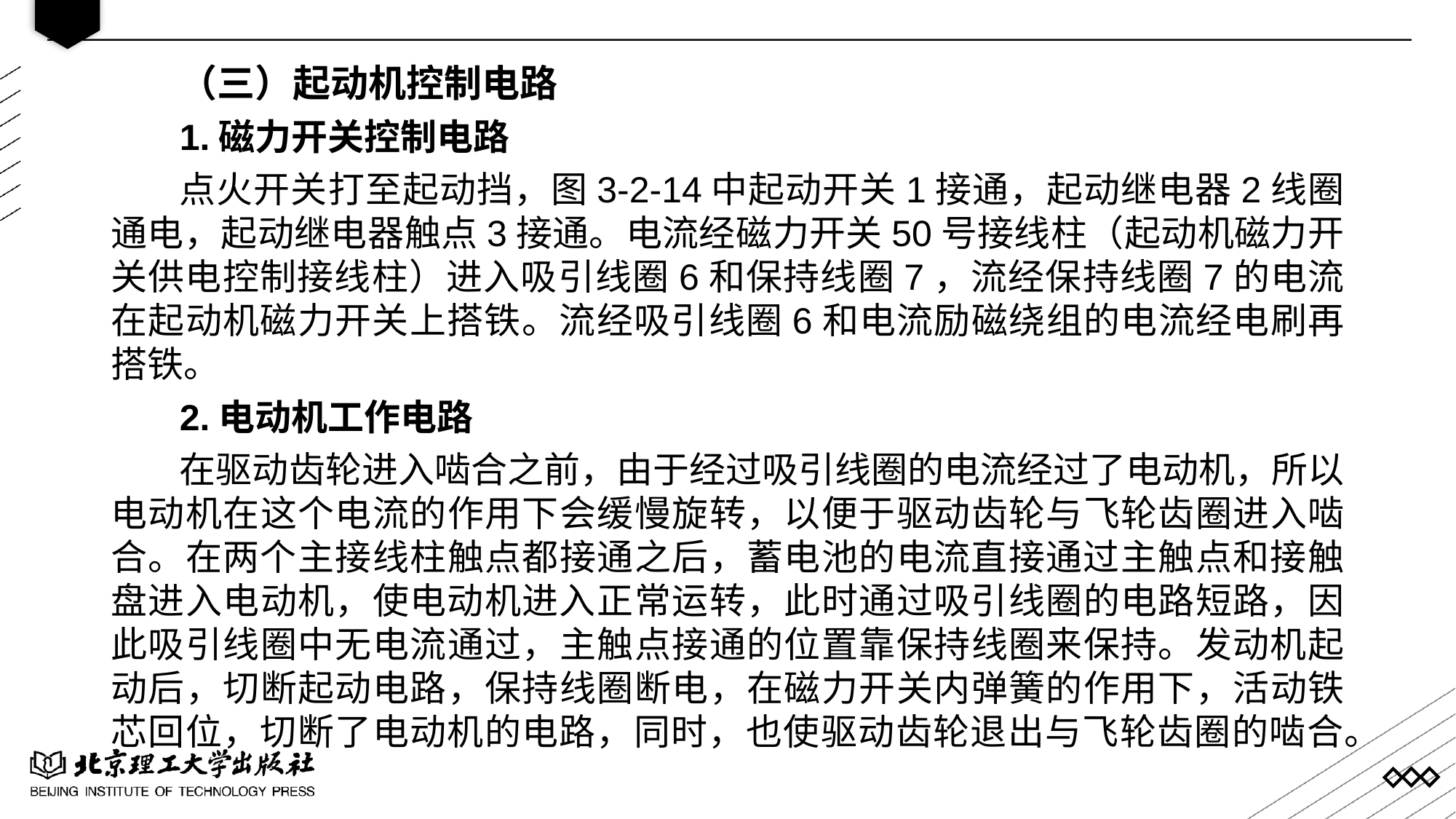

（三）起动机控制电路
1.磁力开关控制电路
点火开关打至起动挡，图3-2-14中起动开关1接通，起动继电器2线圈通电，起动继电器触点3接通。电流经磁力开关50号接线柱（起动机磁力开关供电控制接线柱）进入吸引线圈6和保持线圈7，流经保持线圈7的电流在起动机磁力开关上搭铁。流经吸引线圈6和电流励磁绕组的电流经电刷再搭铁。
2.电动机工作电路
在驱动齿轮进入啮合之前，由于经过吸引线圈的电流经过了电动机，所以电动机在这个电流的作用下会缓慢旋转，以便于驱动齿轮与飞轮齿圈进入啮合。在两个主接线柱触点都接通之后，蓄电池的电流直接通过主触点和接触盘进入电动机，使电动机进入正常运转，此时通过吸引线圈的电路短路，因此吸引线圈中无电流通过，主触点接通的位置靠保持线圈来保持。发动机起动后，切断起动电路，保持线圈断电，在磁力开关内弹簧的作用下，活动铁芯回位，切断了电动机的电路，同时，也使驱动齿轮退出与飞轮齿圈的啮合。